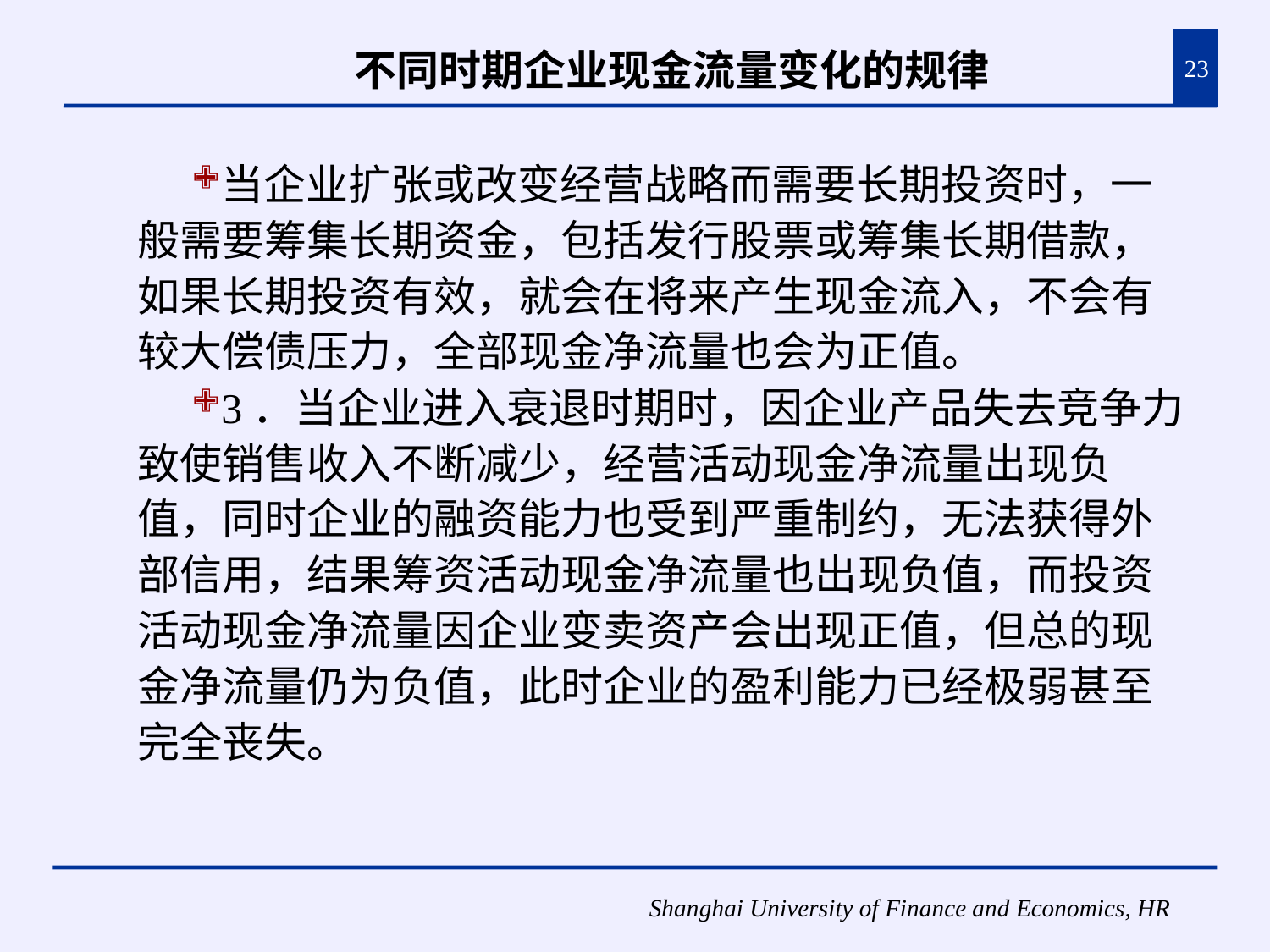

# 不同时期企业现金流量变化的规律
23
当企业扩张或改变经营战略而需要长期投资时，一般需要筹集长期资金，包括发行股票或筹集长期借款，如果长期投资有效，就会在将来产生现金流入，不会有较大偿债压力，全部现金净流量也会为正值。
3．当企业进入衰退时期时，因企业产品失去竞争力致使销售收入不断减少，经营活动现金净流量出现负值，同时企业的融资能力也受到严重制约，无法获得外部信用，结果筹资活动现金净流量也出现负值，而投资活动现金净流量因企业变卖资产会出现正值，但总的现金净流量仍为负值，此时企业的盈利能力已经极弱甚至完全丧失。